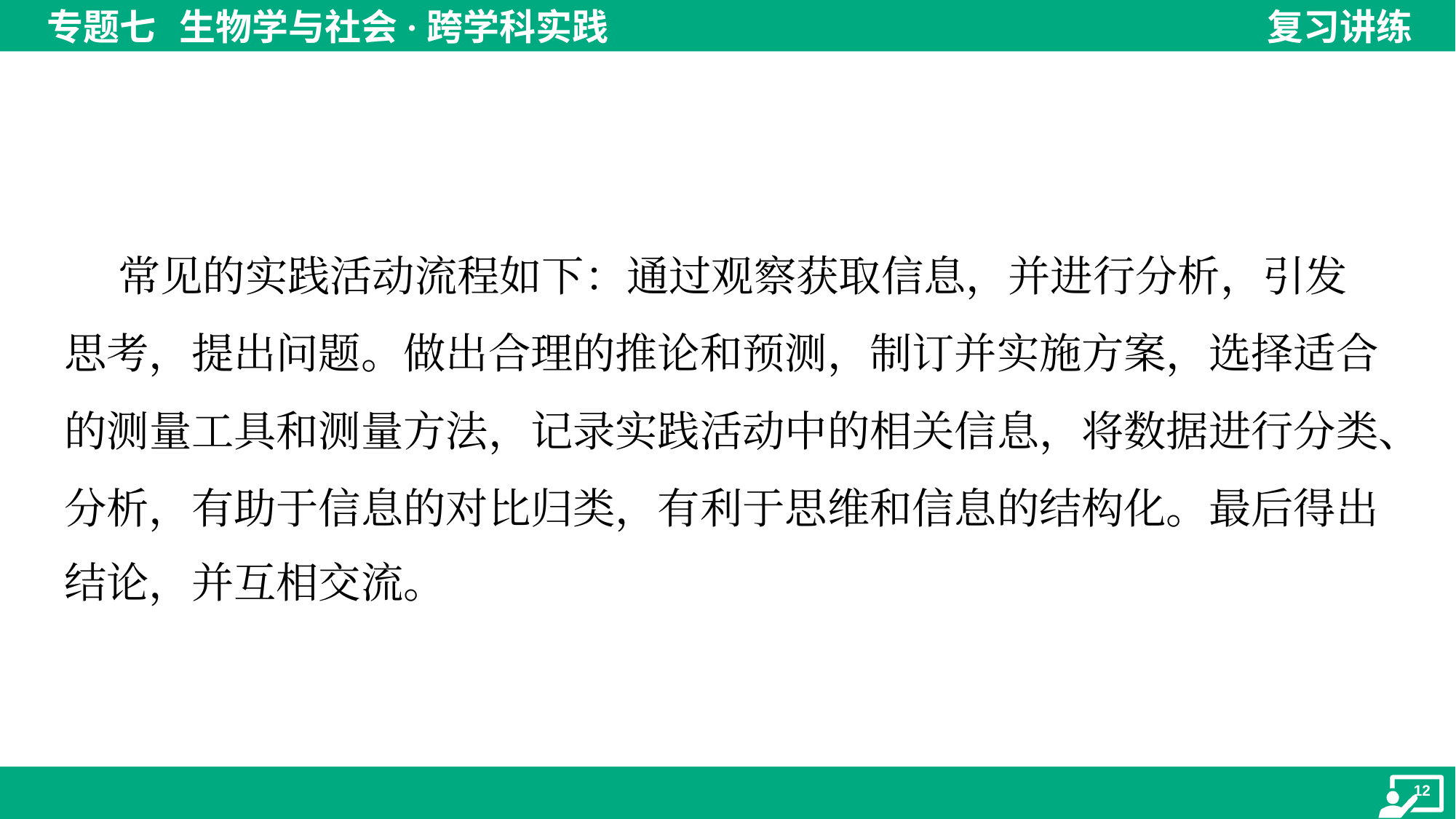

常见的实践活动流程如下：通过观察获取信息，并进行分析，引发
思考，提出问题。做出合理的推论和预测，制订并实施方案，选择适合
的测量工具和测量方法，记录实践活动中的相关信息，将数据进行分类、
分析，有助于信息的对比归类，有利于思维和信息的结构化。最后得出
结论，并互相交流。